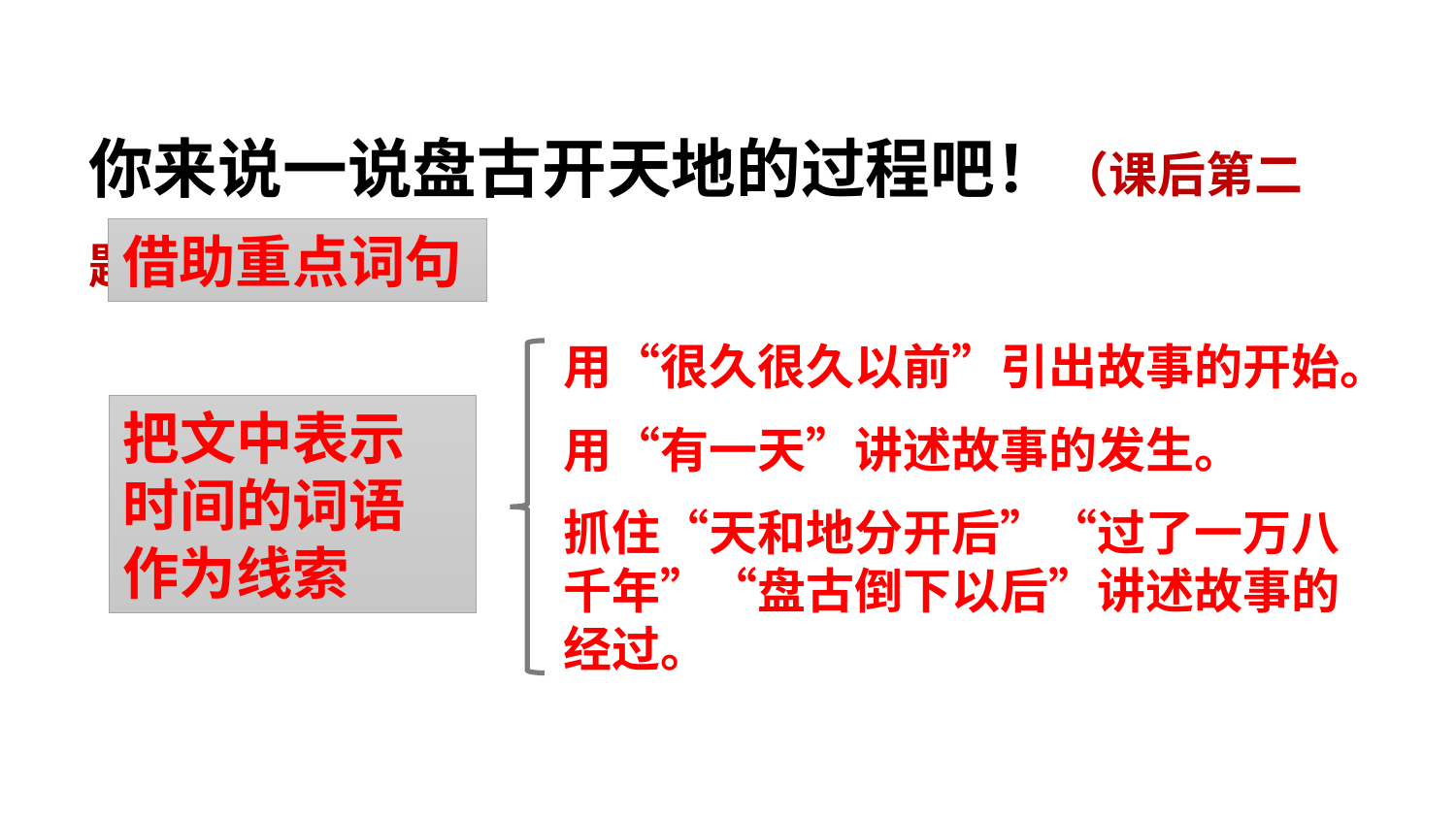

你来说一说盘古开天地的过程吧！（课后第二题）
借助重点词句
用“很久很久以前”引出故事的开始。

把文中表示时间的词语作为线索
用“有一天”讲述故事的发生。
抓住“天和地分开后”“过了一万八千年”“盘古倒下以后”讲述故事的经过。